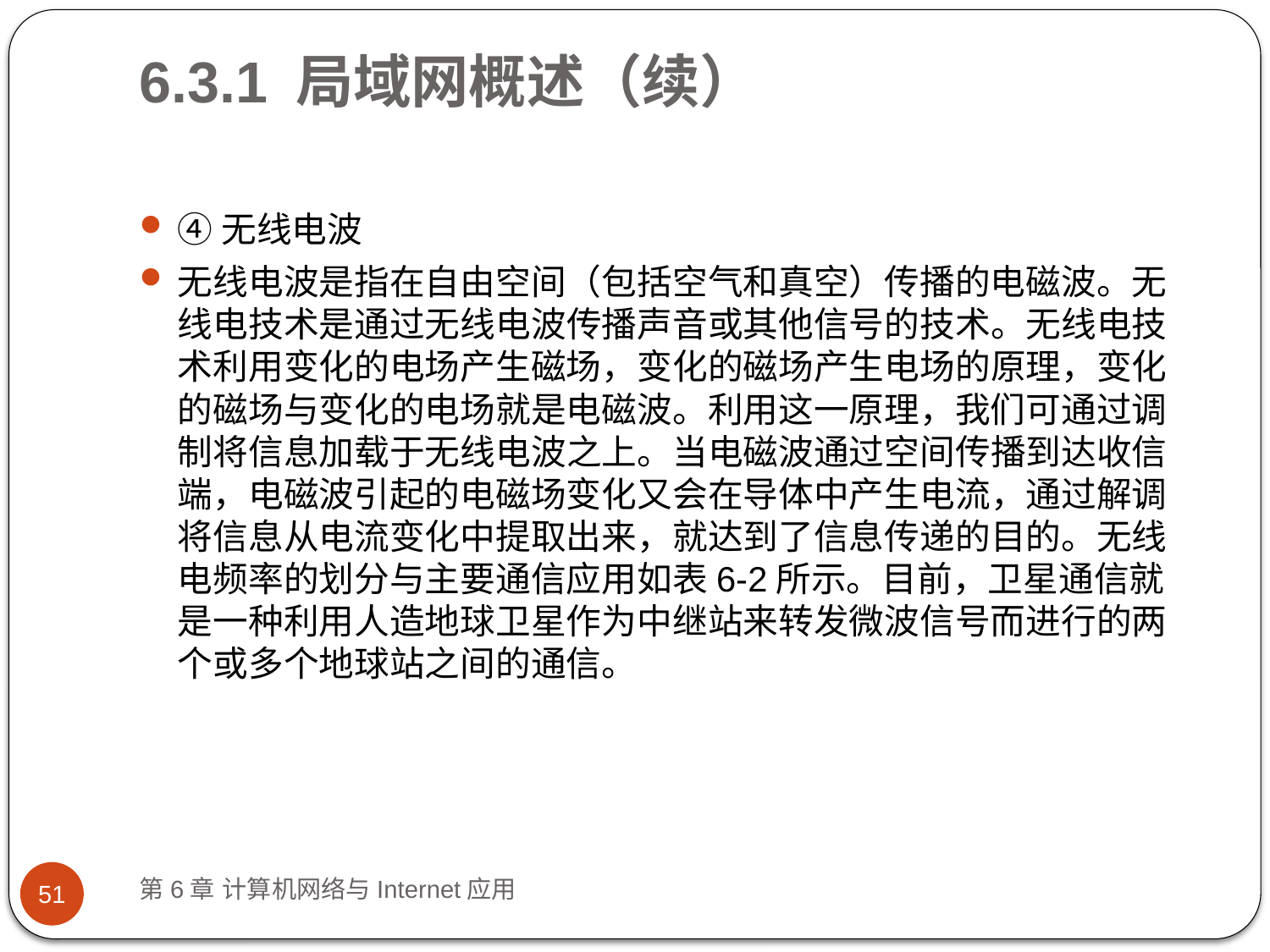

# 6.3.1 局域网概述（续）
④无线电波
无线电波是指在自由空间（包括空气和真空）传播的电磁波。无线电技术是通过无线电波传播声音或其他信号的技术。无线电技术利用变化的电场产生磁场，变化的磁场产生电场的原理，变化的磁场与变化的电场就是电磁波。利用这一原理，我们可通过调制将信息加载于无线电波之上。当电磁波通过空间传播到达收信端，电磁波引起的电磁场变化又会在导体中产生电流，通过解调将信息从电流变化中提取出来，就达到了信息传递的目的。无线电频率的划分与主要通信应用如表6-2所示。目前，卫星通信就是一种利用人造地球卫星作为中继站来转发微波信号而进行的两个或多个地球站之间的通信。

第6章 计算机网络与Internet应用
51